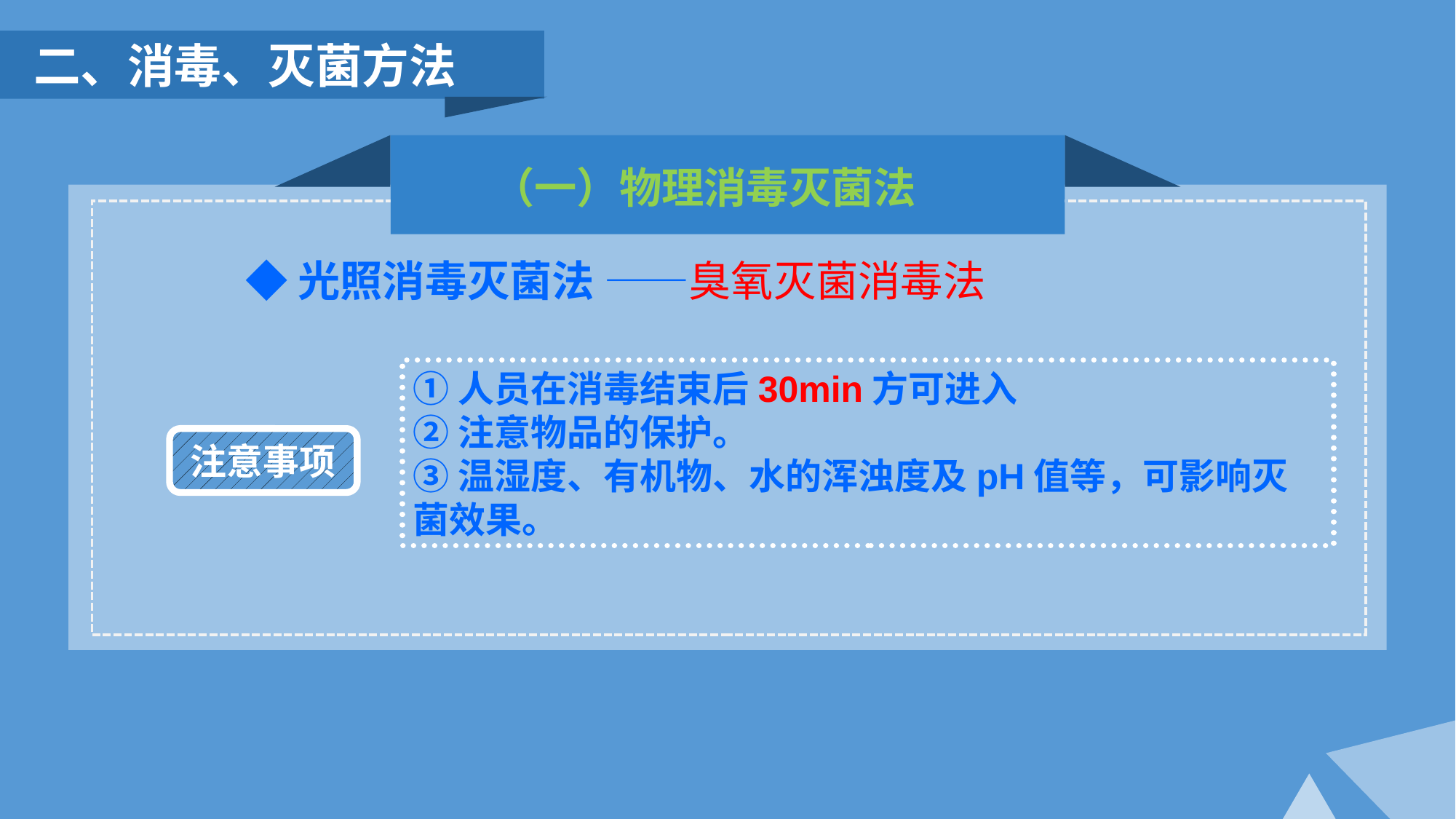

二、消毒、灭菌方法

（一）物理消毒灭菌法

◆光照消毒灭菌法 ——臭氧灭菌消毒法

①人员在消毒结束后30min方可进入
②注意物品的保护。
③温湿度、有机物、水的浑浊度及pH值等，可影响灭菌效果。
注意事项